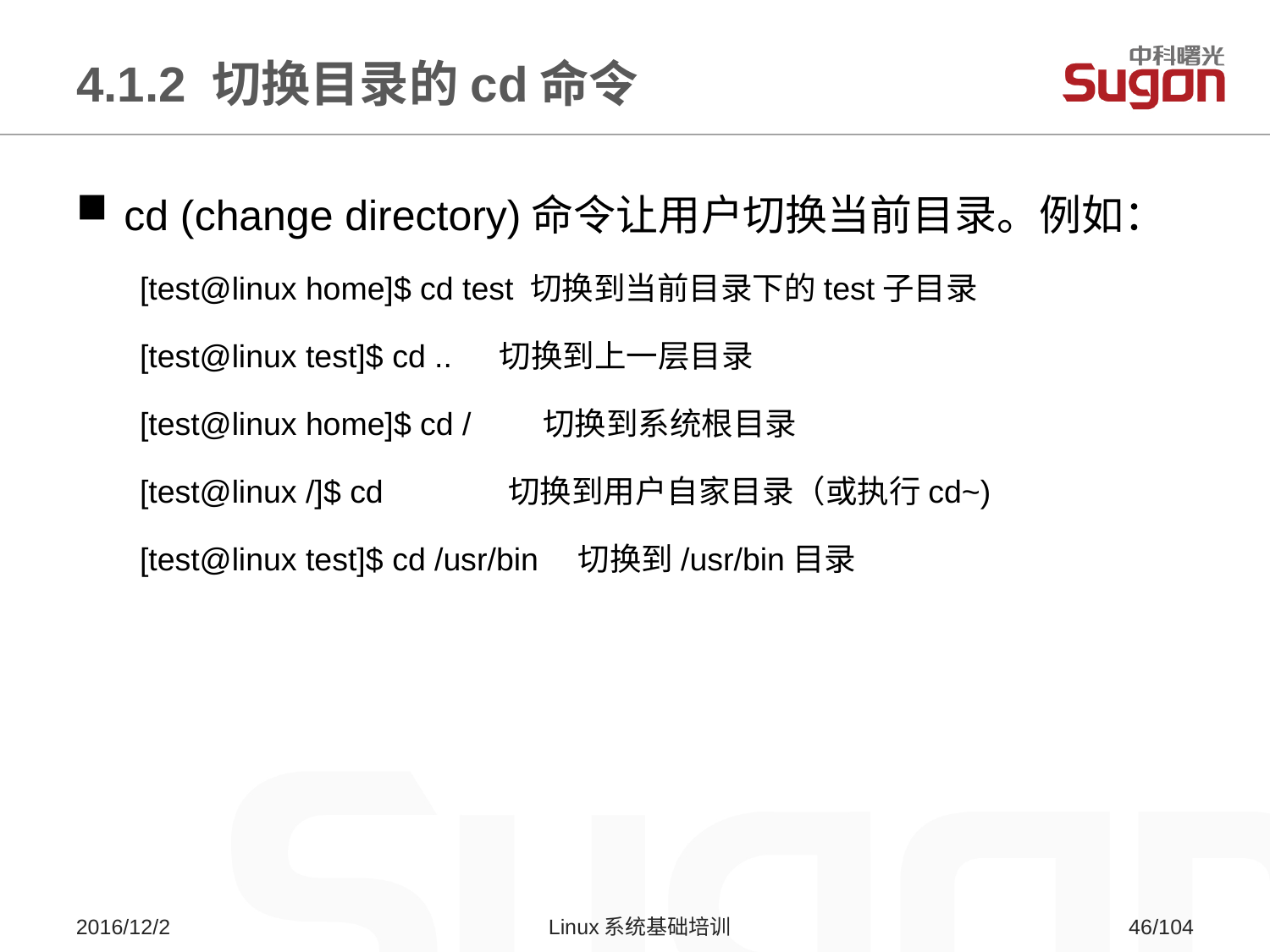

# 4.1.2 切换目录的cd命令
cd (change directory)命令让用户切换当前目录。例如：
[test@linux home]$ cd test 切换到当前目录下的test子目录
[test@linux test]$ cd ..　 切换到上一层目录
[test@linux home]$ cd /　　切换到系统根目录
[test@linux /]$ cd　　　   切换到用户自家目录（或执行cd~)
[test@linux test]$ cd /usr/bin　切换到/usr/bin目录